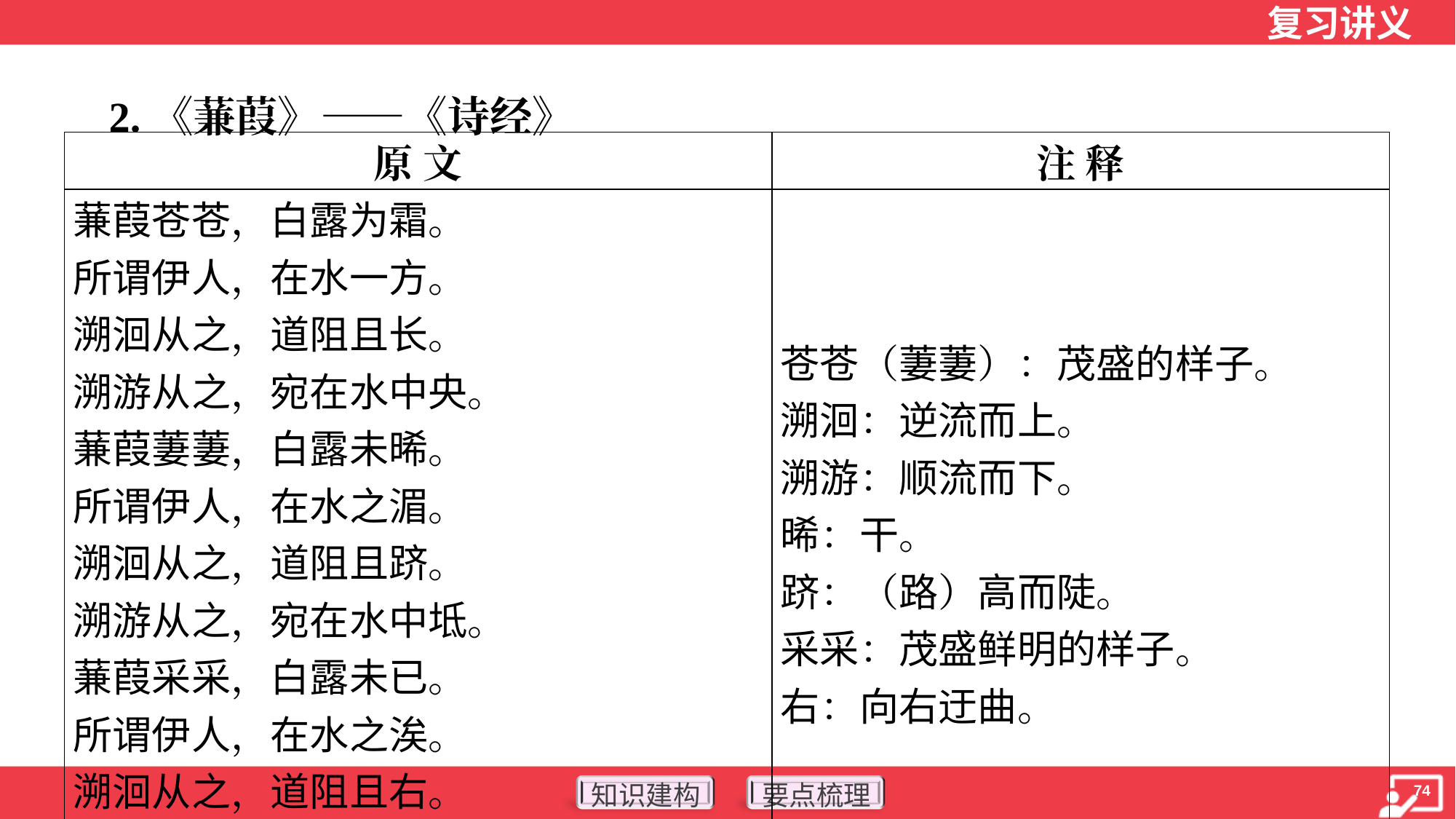

2.《蒹葭》——《诗经》
| 原 文 | 注 释 |
| --- | --- |
| 蒹葭苍苍，白露为霜。 所谓伊人，在水一方。 溯洄从之，道阻且长。 溯游从之，宛在水中央。 蒹葭萋萋，白露未晞。 所谓伊人，在水之湄。 溯洄从之，道阻且跻。 溯游从之，宛在水中坻。 蒹葭采采，白露未已。 所谓伊人，在水之涘。 溯洄从之，道阻且右。 溯游从之，宛在水中沚。 | 苍苍（萋萋）：茂盛的样子。 溯洄：逆流而上。 溯游：顺流而下。 晞：干。 跻：（路）高而陡。 采采：茂盛鲜明的样子。 右：向右迂曲。 |